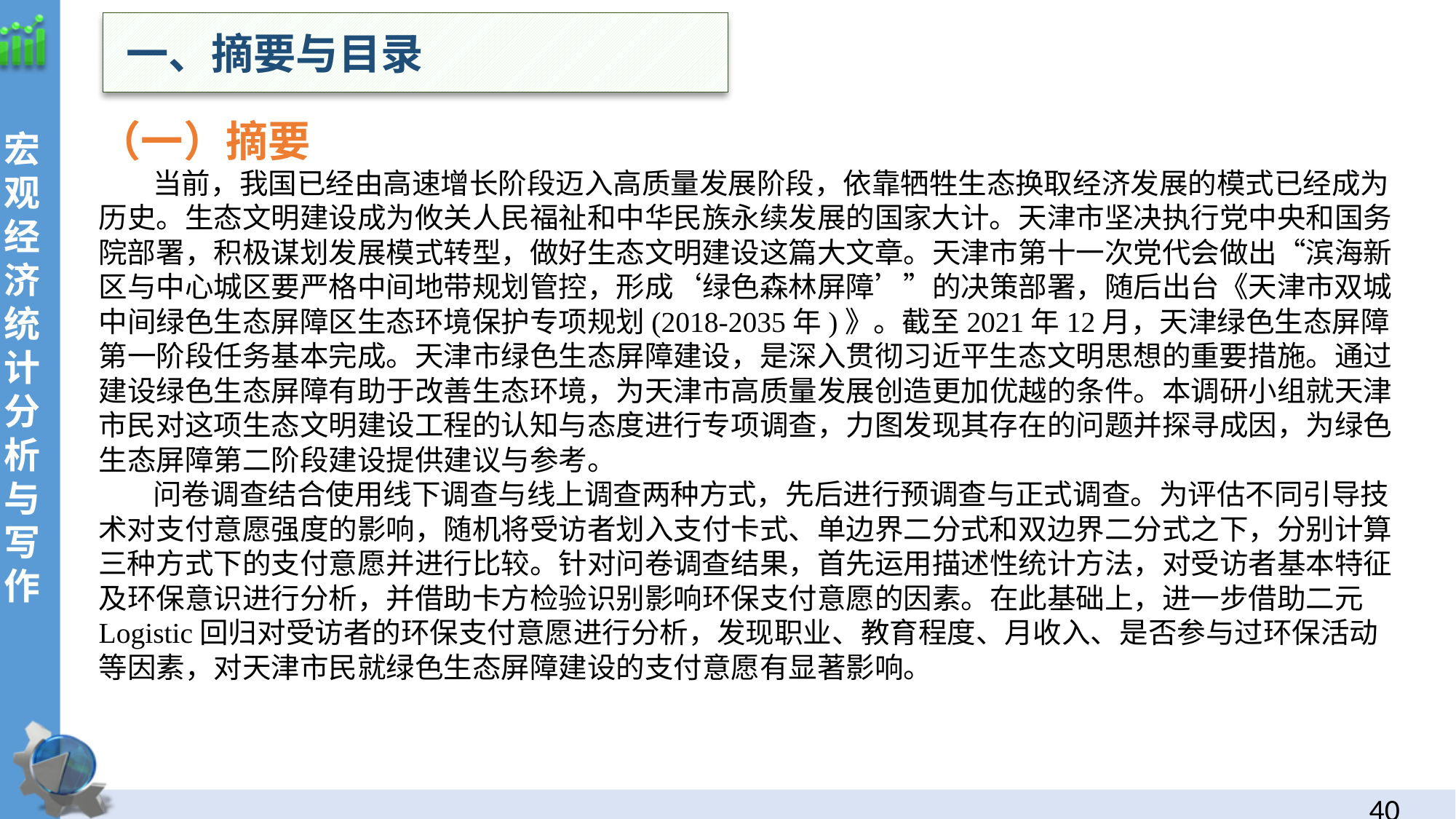

一、摘要与目录
（一）摘要
当前，我国已经由高速增长阶段迈入高质量发展阶段，依靠牺牲生态换取经济发展的模式已经成为历史。生态文明建设成为攸关人民福祉和中华民族永续发展的国家大计。天津市坚决执行党中央和国务院部署，积极谋划发展模式转型，做好生态文明建设这篇大文章。天津市第十一次党代会做出“滨海新区与中心城区要严格中间地带规划管控，形成‘绿色森林屏障’”的决策部署，随后出台《天津市双城中间绿色生态屏障区生态环境保护专项规划(2018-2035年)》。截至2021年12月，天津绿色生态屏障第一阶段任务基本完成。天津市绿色生态屏障建设，是深入贯彻习近平生态文明思想的重要措施。通过建设绿色生态屏障有助于改善生态环境，为天津市高质量发展创造更加优越的条件。本调研小组就天津市民对这项生态文明建设工程的认知与态度进行专项调查，力图发现其存在的问题并探寻成因，为绿色生态屏障第二阶段建设提供建议与参考。
问卷调查结合使用线下调查与线上调查两种方式，先后进行预调查与正式调查。为评估不同引导技术对支付意愿强度的影响，随机将受访者划入支付卡式、单边界二分式和双边界二分式之下，分别计算三种方式下的支付意愿并进行比较。针对问卷调查结果，首先运用描述性统计方法，对受访者基本特征及环保意识进行分析，并借助卡方检验识别影响环保支付意愿的因素。在此基础上，进一步借助二元Logistic回归对受访者的环保支付意愿进行分析，发现职业、教育程度、月收入、是否参与过环保活动等因素，对天津市民就绿色生态屏障建设的支付意愿有显著影响。

40